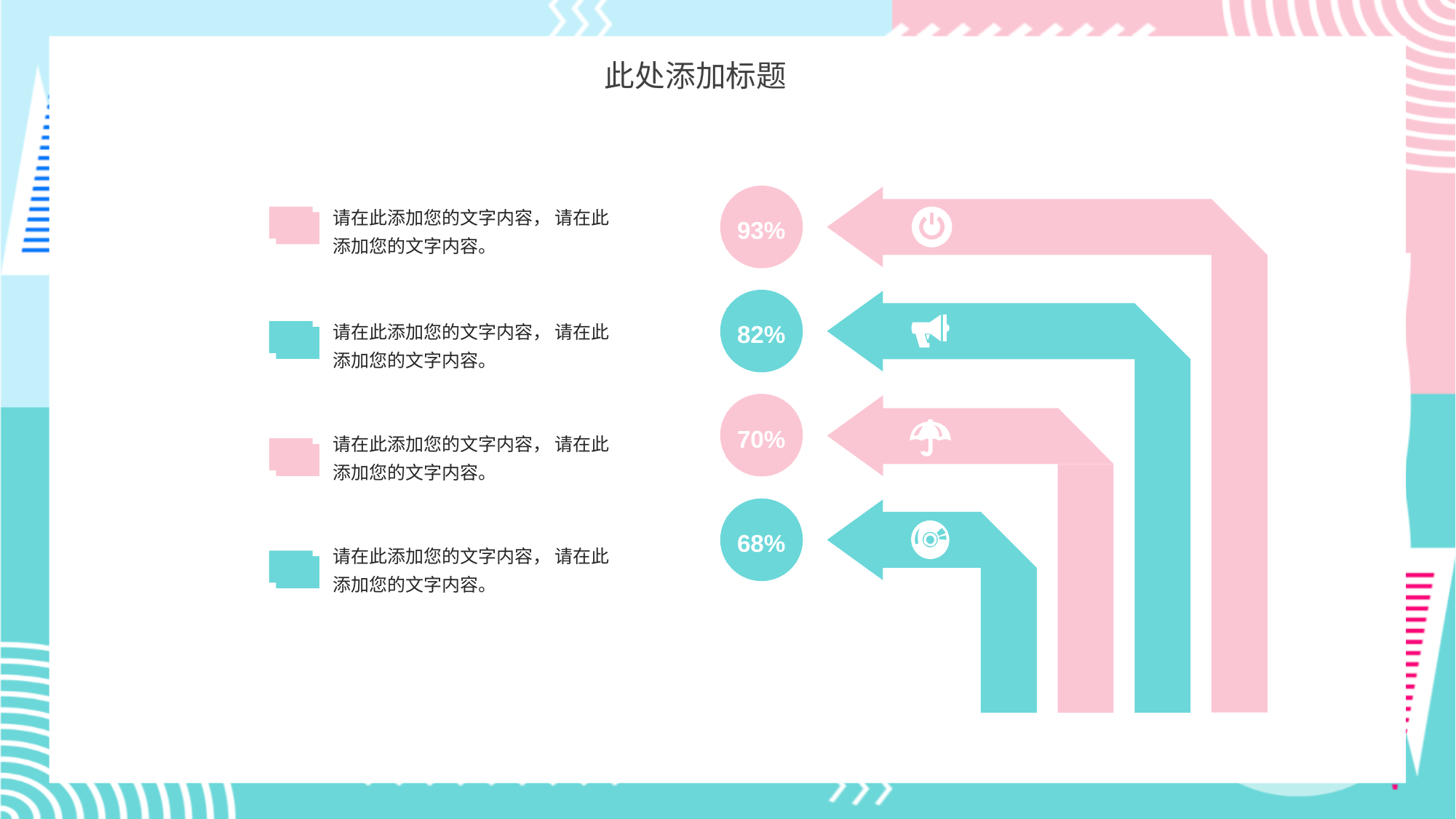

此处添加标题

93%
请在此添加您的文字内容， 请在此添加您的文字内容。

82%
请在此添加您的文字内容， 请在此添加您的文字内容。

70%

请在此添加您的文字内容， 请在此添加您的文字内容。

68%

请在此添加您的文字内容， 请在此添加您的文字内容。